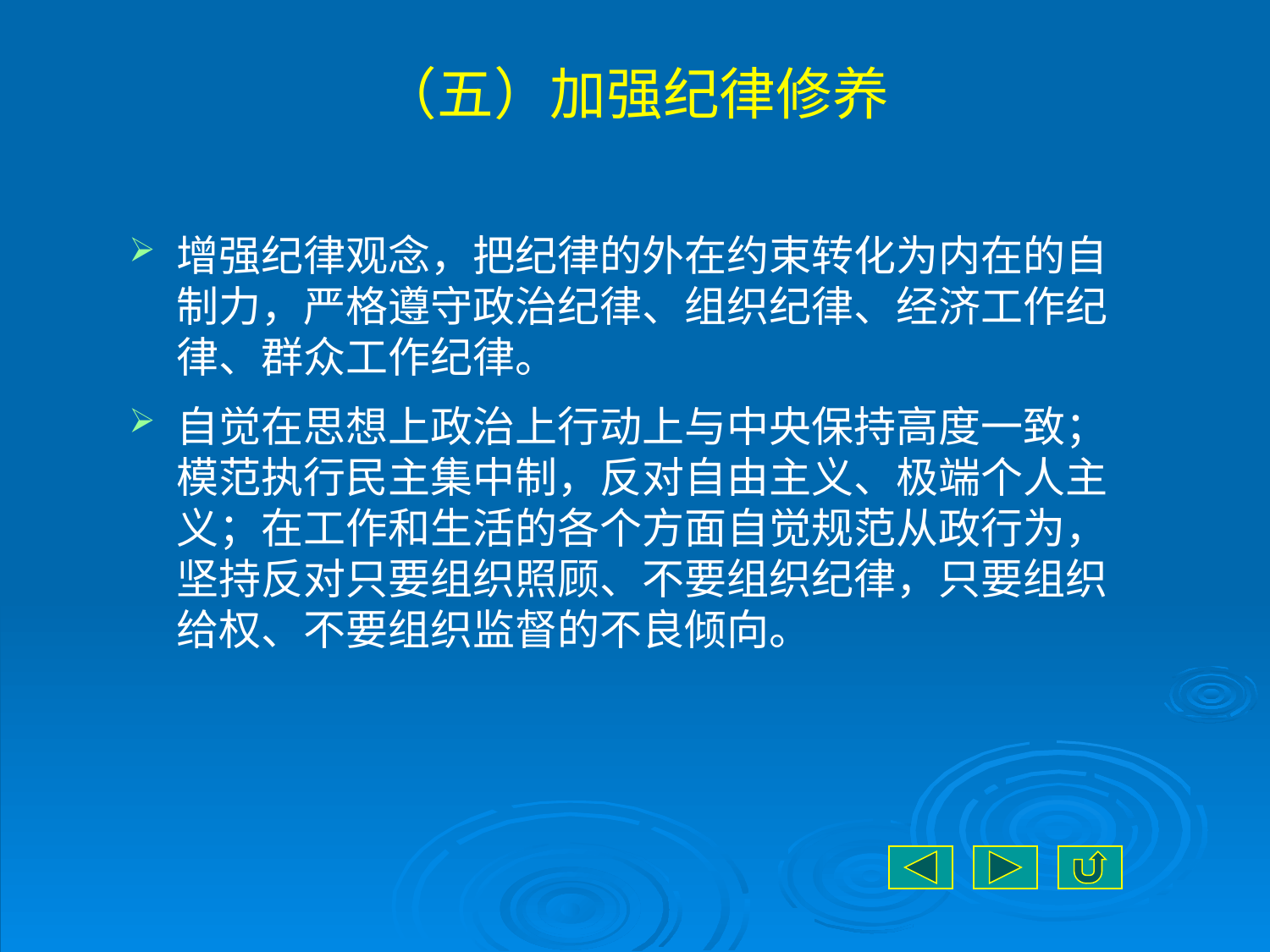

# （五）加强纪律修养
增强纪律观念，把纪律的外在约束转化为内在的自制力，严格遵守政治纪律、组织纪律、经济工作纪律、群众工作纪律。
自觉在思想上政治上行动上与中央保持高度一致；模范执行民主集中制，反对自由主义、极端个人主义；在工作和生活的各个方面自觉规范从政行为，坚持反对只要组织照顾、不要组织纪律，只要组织给权、不要组织监督的不良倾向。